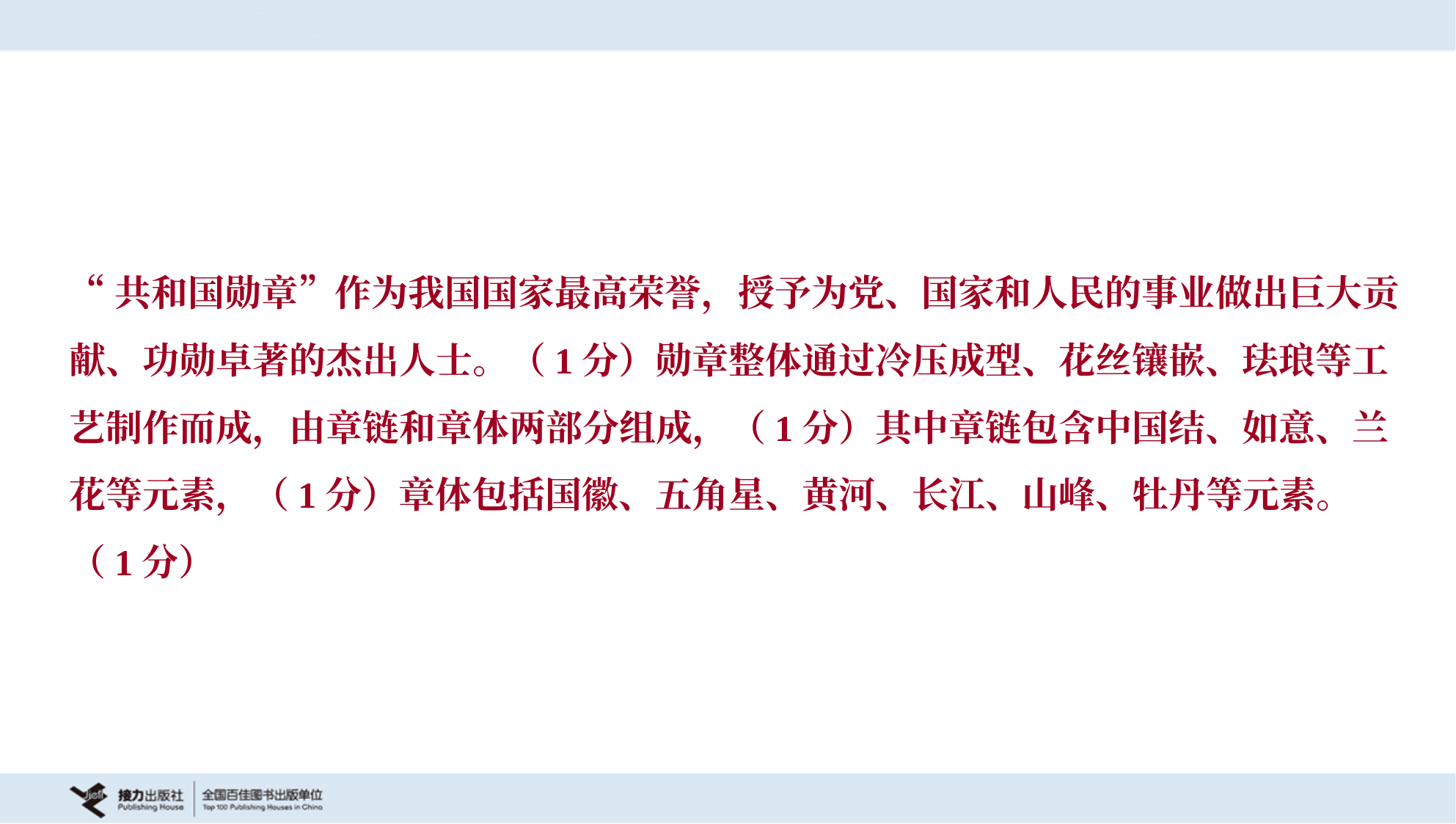

“共和国勋章”作为我国国家最高荣誉，授予为党、国家和人民的事业做出巨大贡
献、功勋卓著的杰出人士。（1分）勋章整体通过冷压成型、花丝镶嵌、珐琅等工
艺制作而成，由章链和章体两部分组成，（1分）其中章链包含中国结、如意、兰
花等元素，（1分）章体包括国徽、五角星、黄河、长江、山峰、牡丹等元素。
（1分）